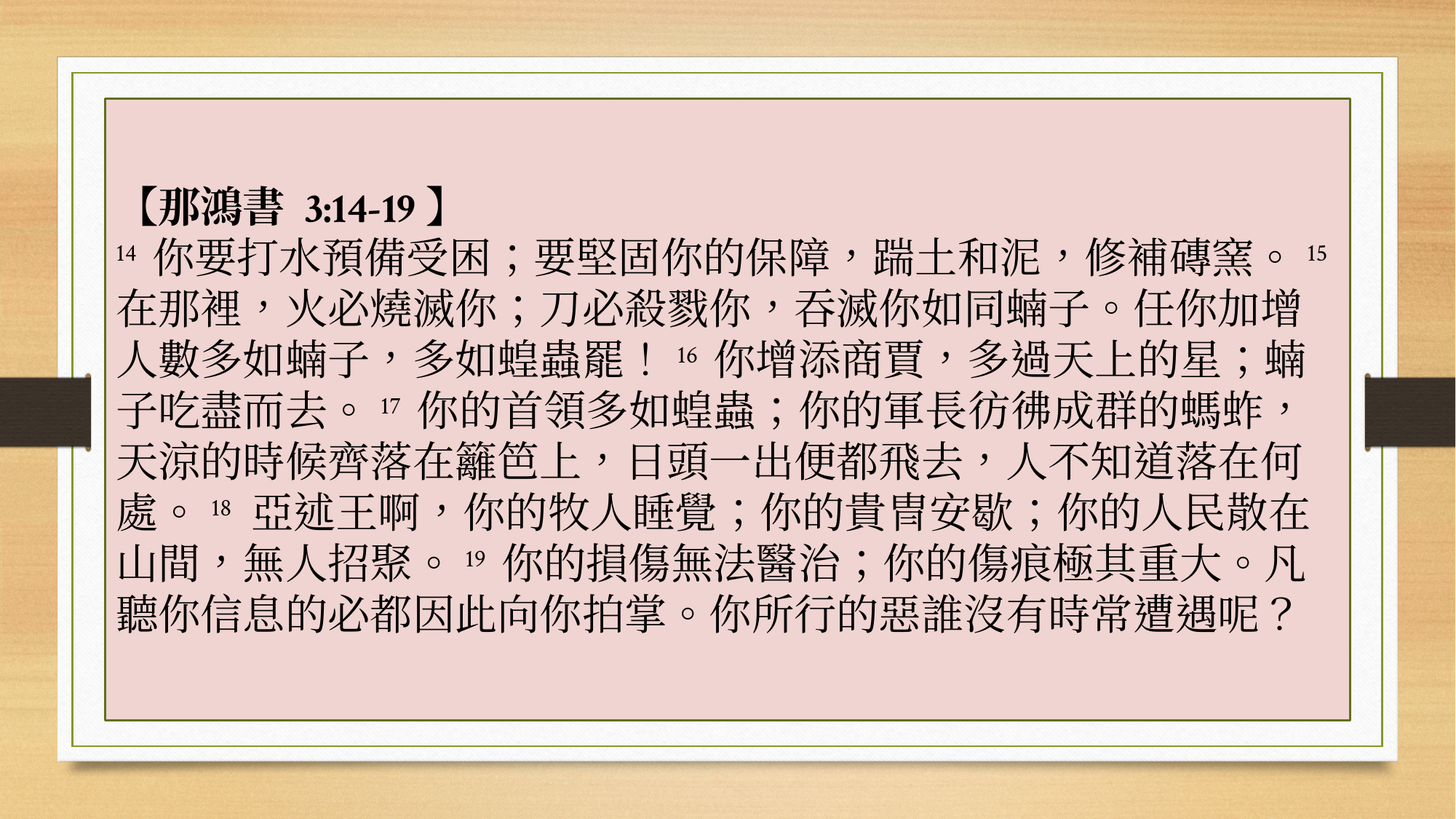

【那鴻書 3:14-19】
14 你要打水預備受困；要堅固你的保障，踹土和泥，修補磚窯。15 在那裡，火必燒滅你；刀必殺戮你，吞滅你如同蝻子。任你加增人數多如蝻子，多如蝗蟲罷！16 你增添商賈，多過天上的星；蝻子吃盡而去。17 你的首領多如蝗蟲；你的軍長彷彿成群的螞蚱，天涼的時候齊落在籬笆上，日頭一出便都飛去，人不知道落在何處。18 亞述王啊，你的牧人睡覺；你的貴冑安歇；你的人民散在山間，無人招聚。19 你的損傷無法醫治；你的傷痕極其重大。凡聽你信息的必都因此向你拍掌。你所行的惡誰沒有時常遭遇呢？
#